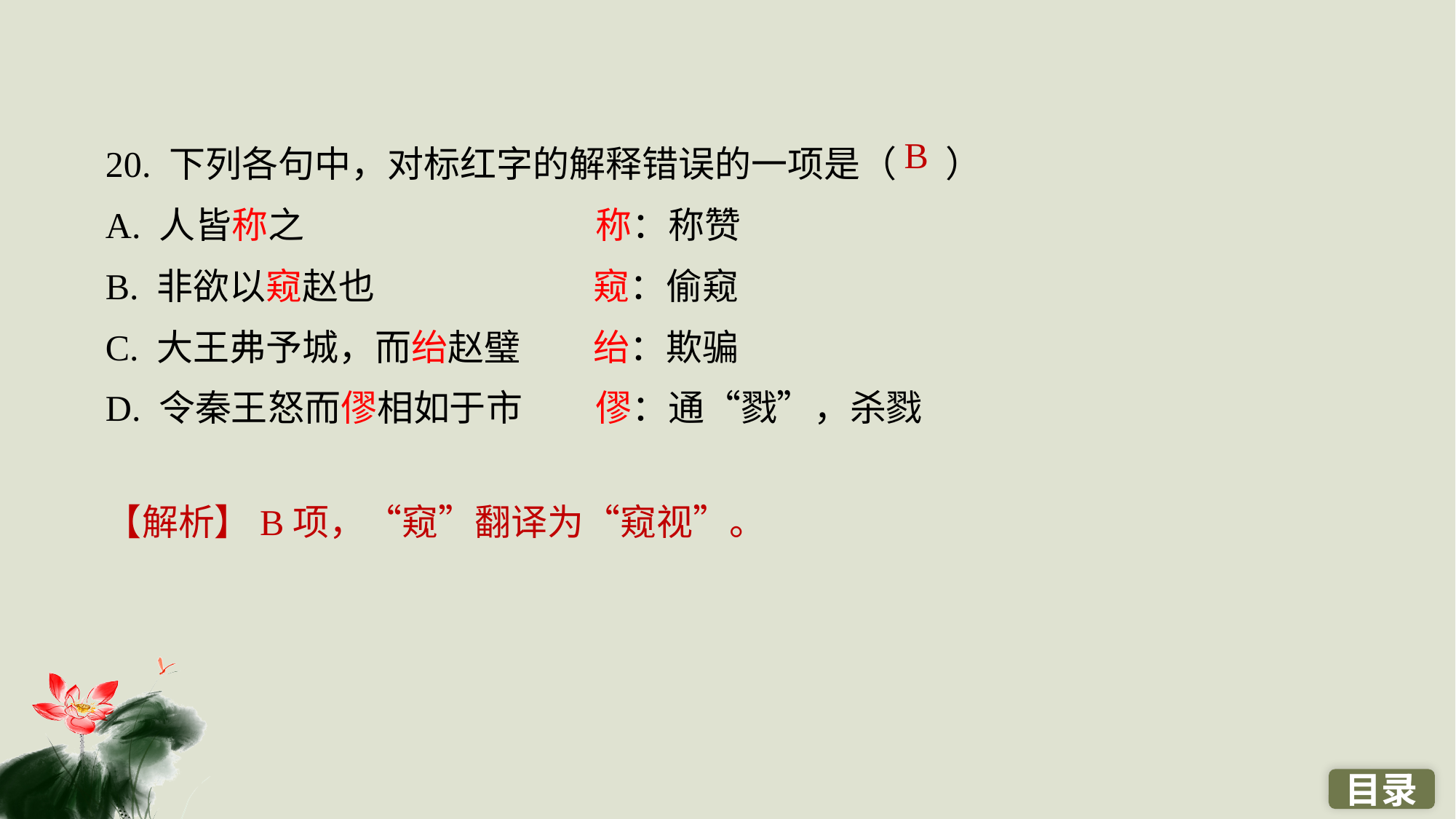

20. 下列各句中，对标红字的解释错误的一项是（      ）
A. 人皆称之　　　　　　　　称：称赞
B. 非欲以窥赵也　　　　　　窥：偷窥
C. 大王弗予城，而绐赵璧　　绐：欺骗
D. 令秦王怒而僇相如于市　　僇：通“戮”，杀戮
B
【解析】B项，“窥”翻译为“窥视”。